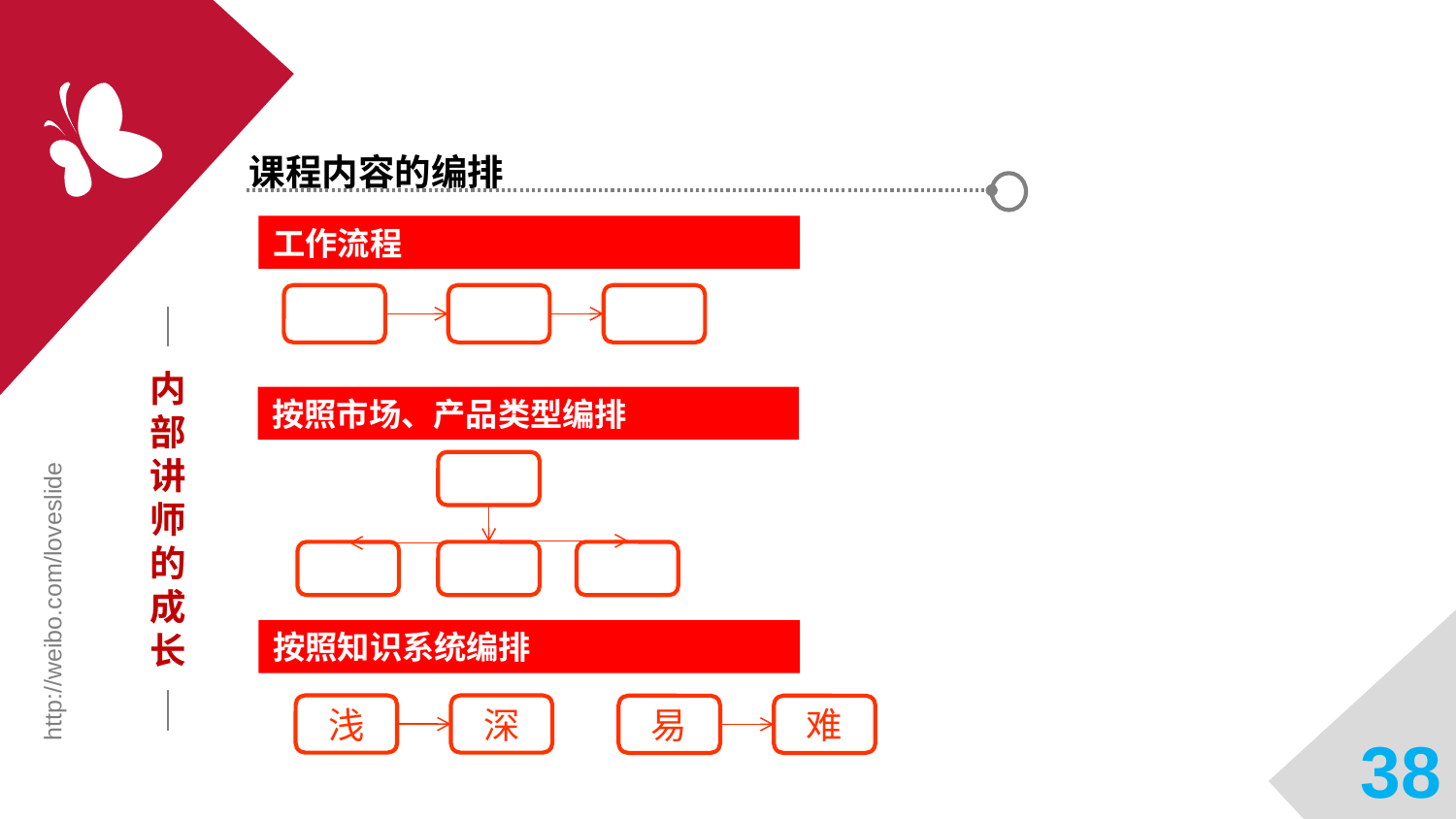

课程内容的编排

工作流程

内部讲师的成长
按照市场、产品类型编排

http://weibo.com/loveslide
按照知识系统编排

深
浅
难
易
38